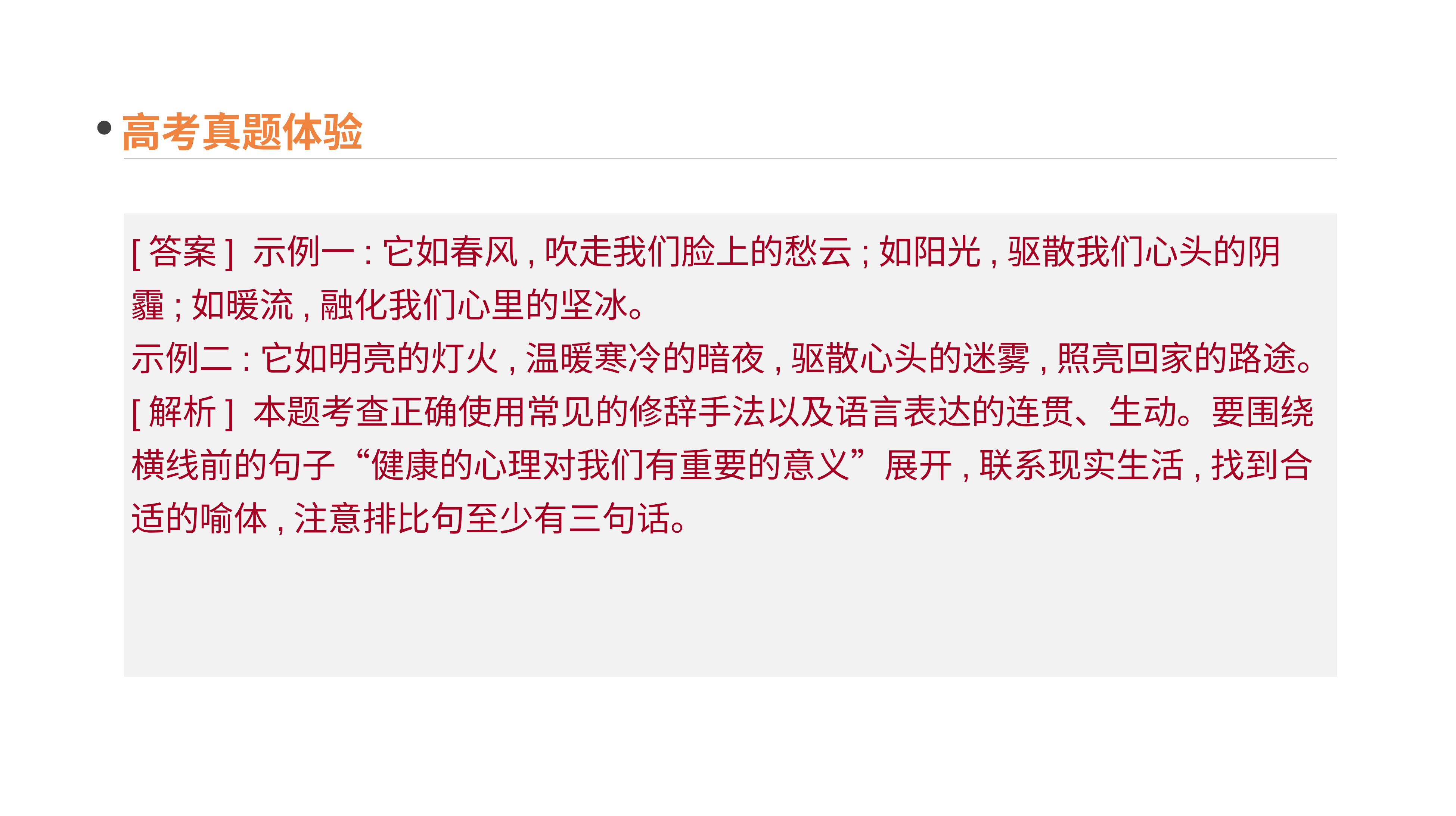

高考真题体验

[答案] 示例一:它如春风,吹走我们脸上的愁云;如阳光,驱散我们心头的阴霾;如暖流,融化我们心里的坚冰。
示例二:它如明亮的灯火,温暖寒冷的暗夜,驱散心头的迷雾,照亮回家的路途。
[解析] 本题考查正确使用常见的修辞手法以及语言表达的连贯、生动。要围绕横线前的句子“健康的心理对我们有重要的意义”展开,联系现实生活,找到合适的喻体,注意排比句至少有三句话。